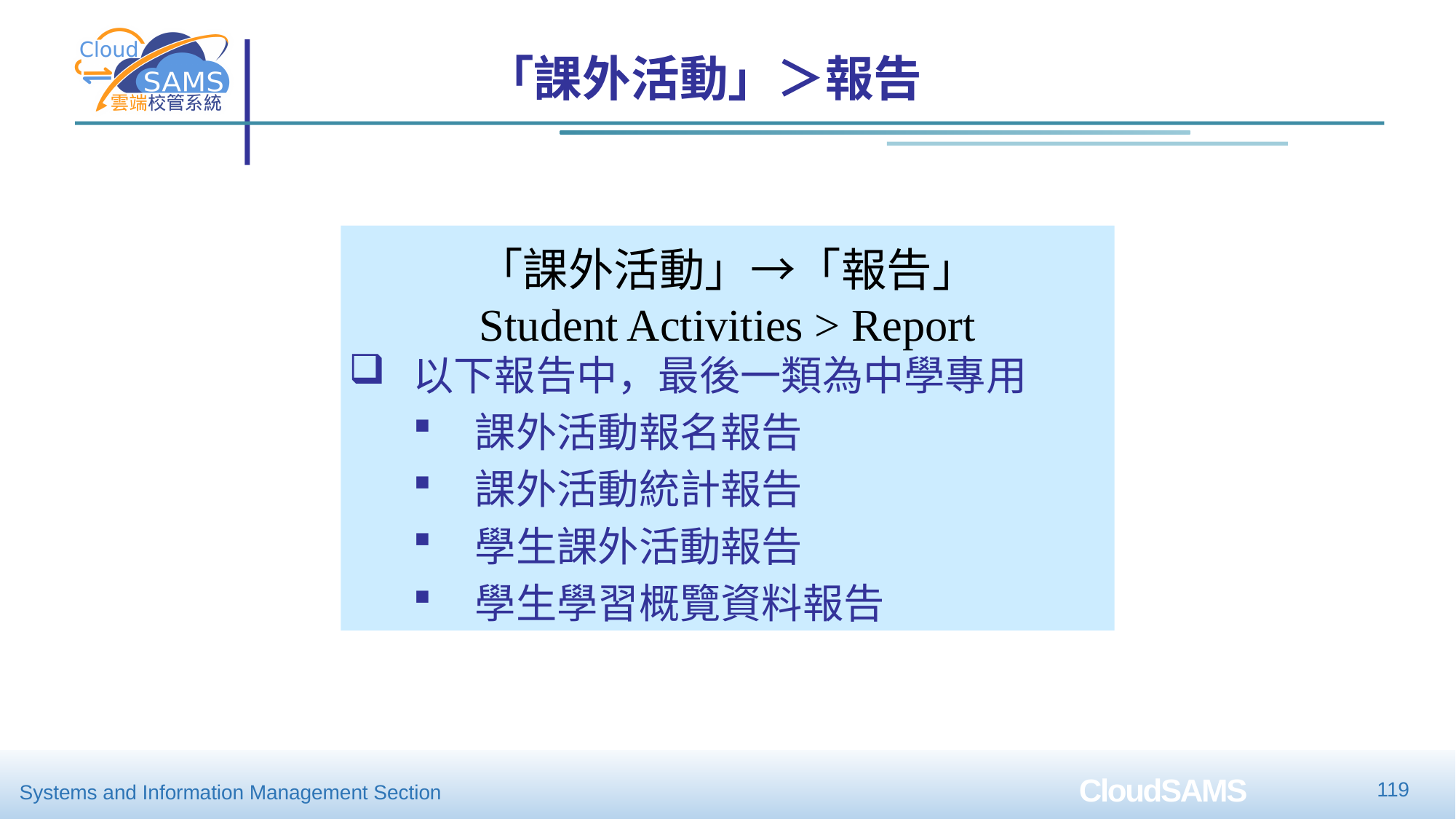

「課外活動」＞報告
「課外活動」→「報告」
Student Activities > Report
以下報告中，最後一類為中學專用
課外活動報名報告
課外活動統計報告
學生課外活動報告
學生學習概覽資料報告
119